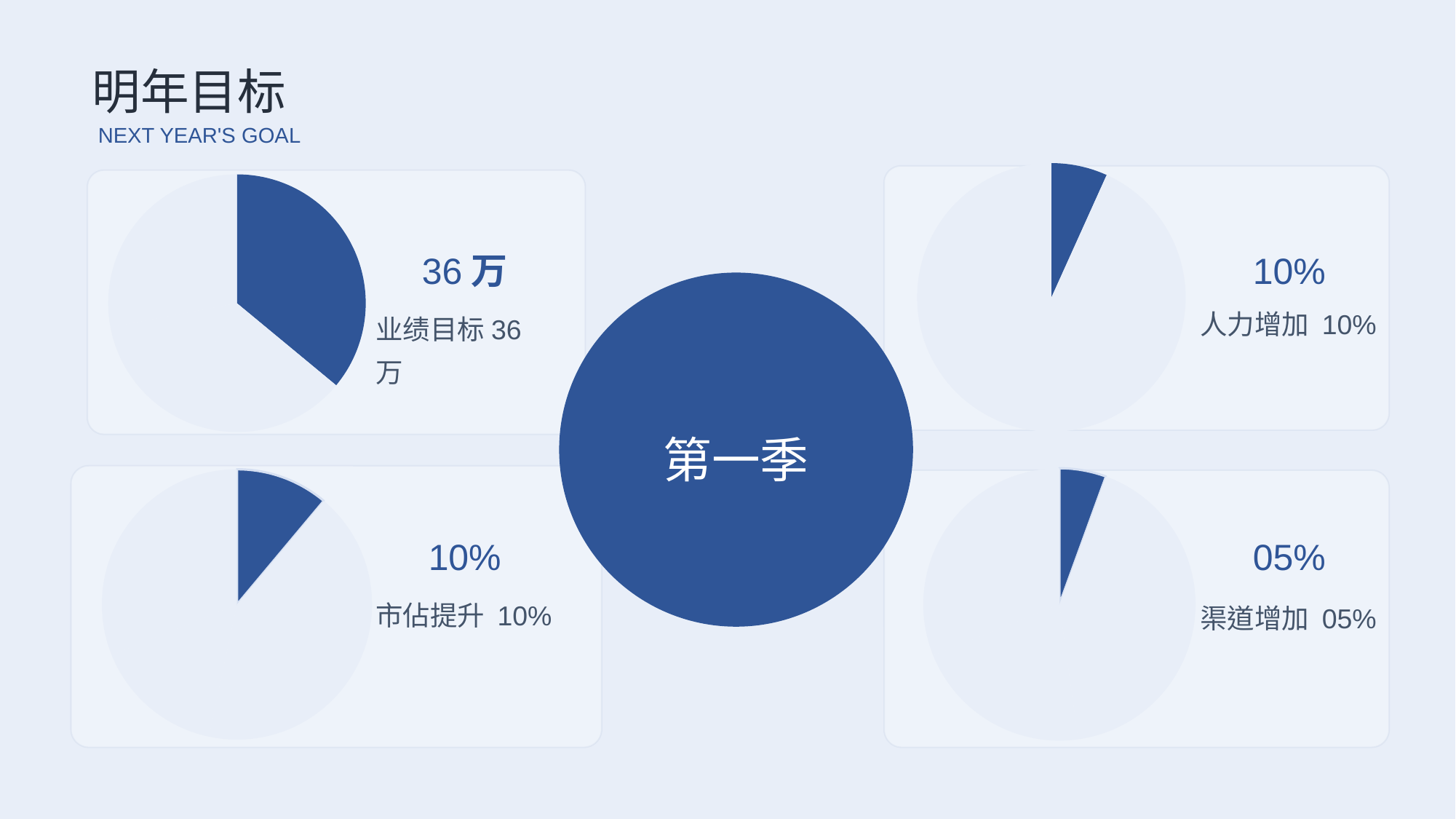

明年目标
NEXT YEAR'S GOAL

### Chart

| Category | 季度销售额 |
|---|---|
| 第一季度 | 5.0 |
| 第二季度 | 22.0 |
| 第三季度 | 19.0 |
| 第四季度 | 28.0 |

### Chart

| Category | 季度销售额 |
|---|---|
| 第一季度 | 36.0 |
| 第二季度 | 22.0 |
| 第三季度 | 14.0 |
| 第四季度 | 28.0 |
36万
10%

人力增加 10%
业绩目标36万

第一季

### Chart

| Category | 人员招聘 |
|---|---|
| 第一季度 | 5.0 |
| 第二季度 | 38.0 |
| 第三季度 | 19.0 |
| 第四季度 | 28.0 |

### Chart

| Category | 渠道增加 |
|---|---|
| 第一季度 | 10.0 |
| 第二季度 | 38.0 |
| 第三季度 | 14.0 |
| 第四季度 | 28.0 |
10%
05%
市佔提升 10%
渠道增加 05%